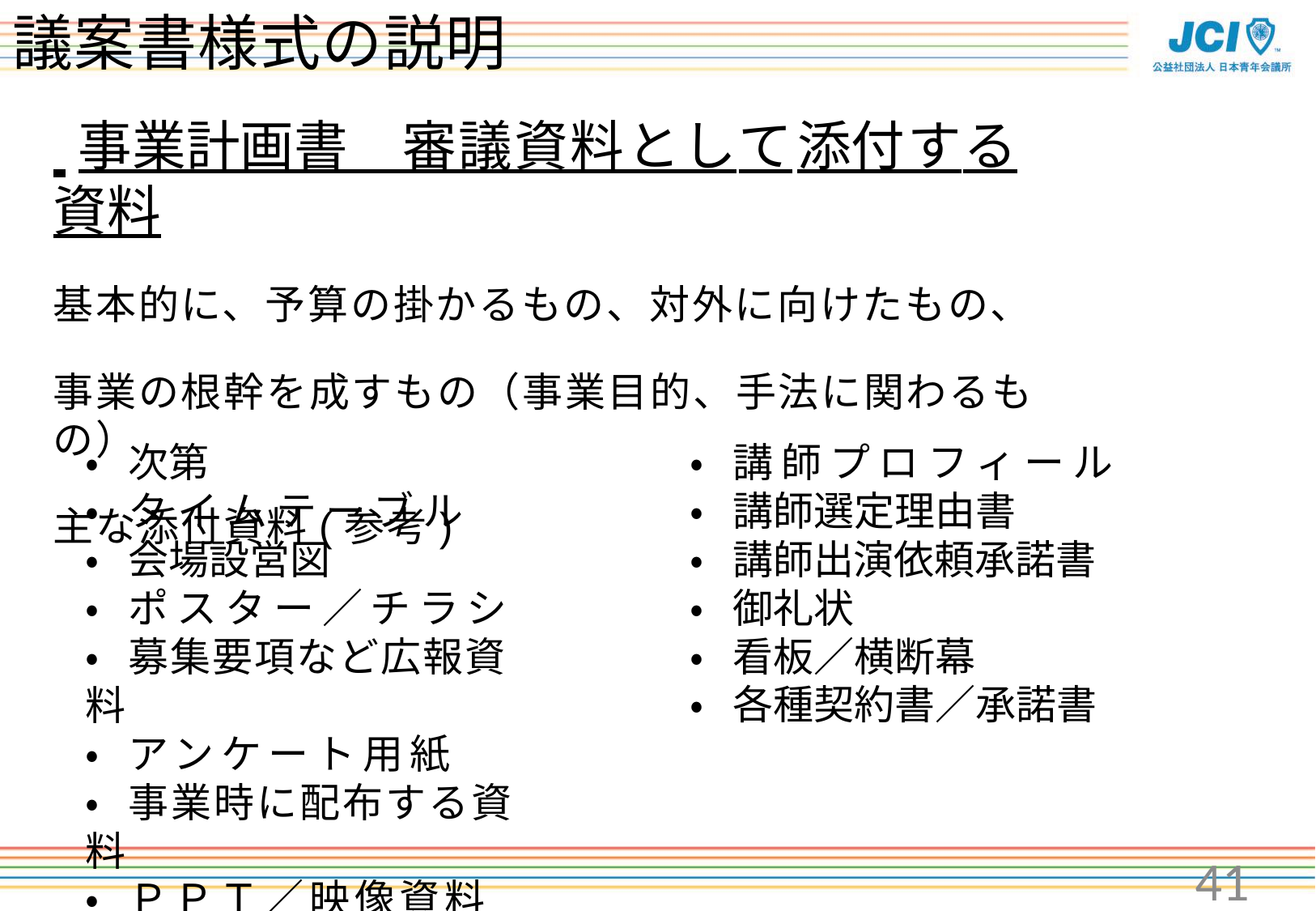

# 議案書様式の説明
 事業計画書　審議資料として添付する資料
基本的に、予算の掛かるもの、対外に向けたもの、
事業の根幹を成すもの（事業目的、手法に関わるもの）
主な添付資料(参考)
・ 次第
・ タイムテーブル
・ 会場設営図
・ ポスター／チラシ
・ 募集要項など広報資料
・ アンケート用紙
・ 事業時に配布する資料
・ ＰＰＴ／映像資料
・ 講師プロフィール
・ 講師選定理由書
・ 講師出演依頼承諾書
・ 御礼状
・ 看板／横断幕
・ 各種契約書／承諾書
41